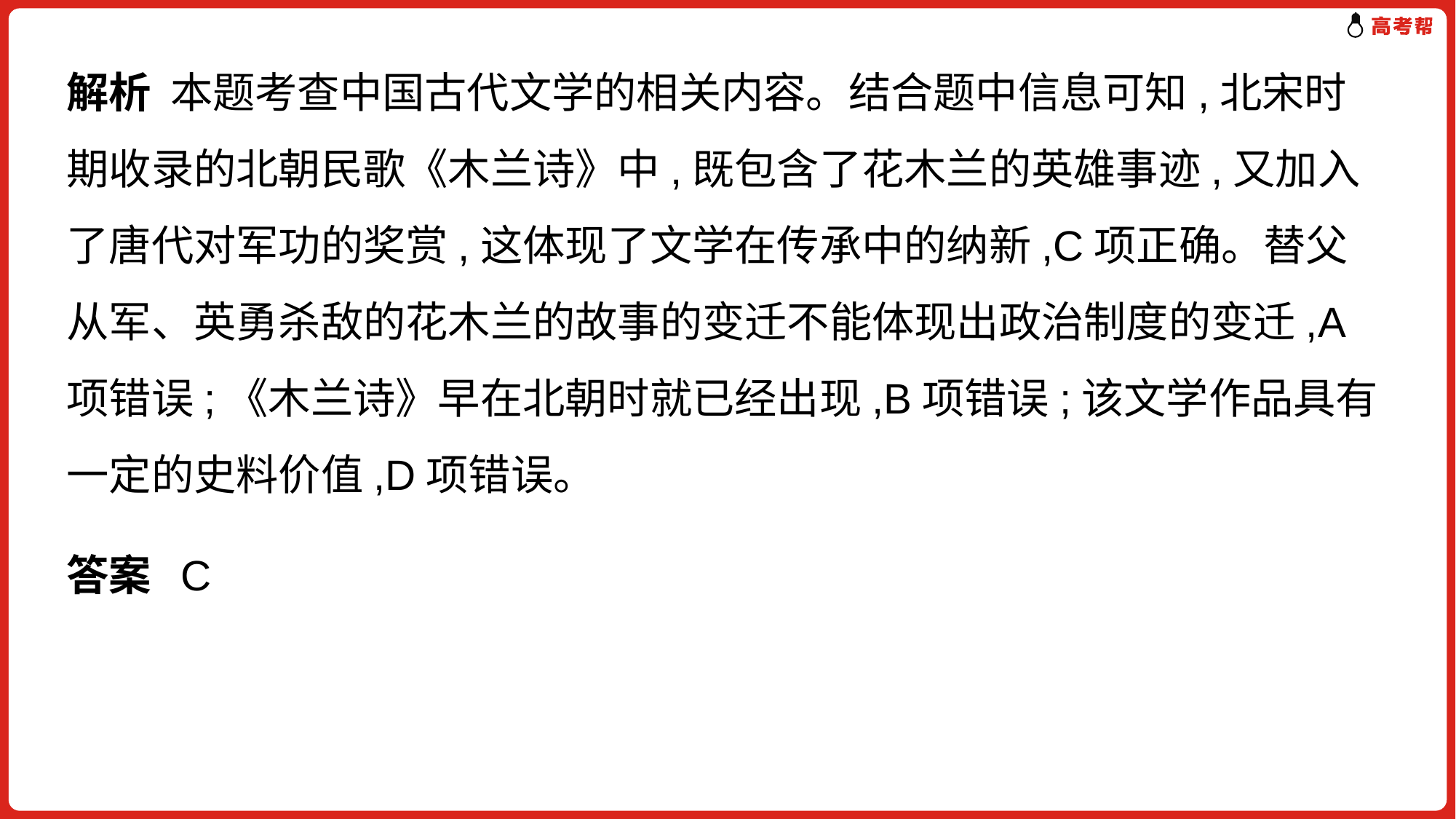

解析  本题考查中国古代文学的相关内容。结合题中信息可知,北宋时期收录的北朝民歌《木兰诗》中,既包含了花木兰的英雄事迹,又加入了唐代对军功的奖赏,这体现了文学在传承中的纳新,C项正确。替父从军、英勇杀敌的花木兰的故事的变迁不能体现出政治制度的变迁,A项错误;《木兰诗》早在北朝时就已经出现,B项错误;该文学作品具有一定的史料价值,D项错误。
答案  C